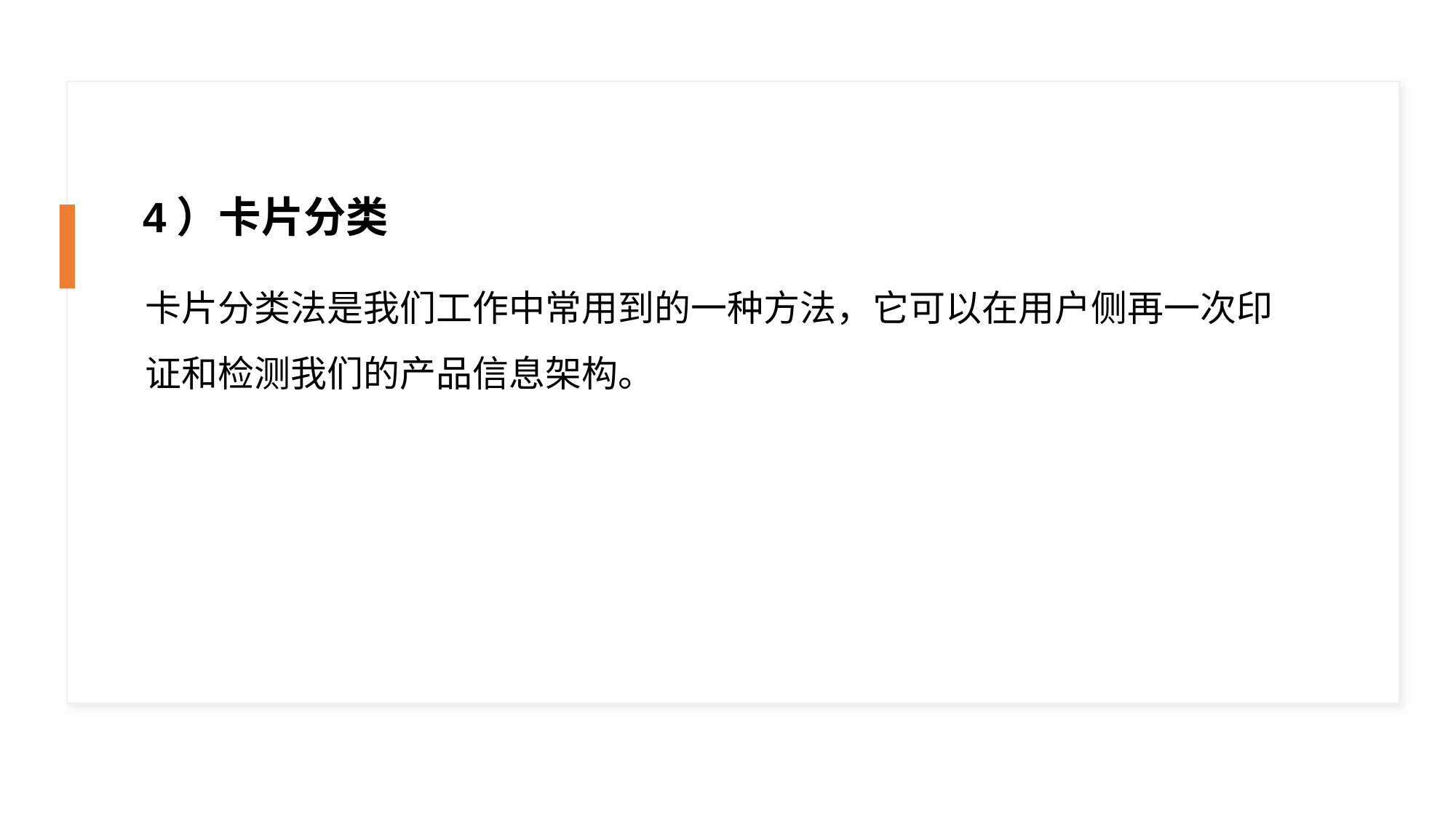

4）卡片分类

卡片分类法是我们工作中常用到的一种方法，它可以在用户侧再一次印证和检测我们的产品信息架构。